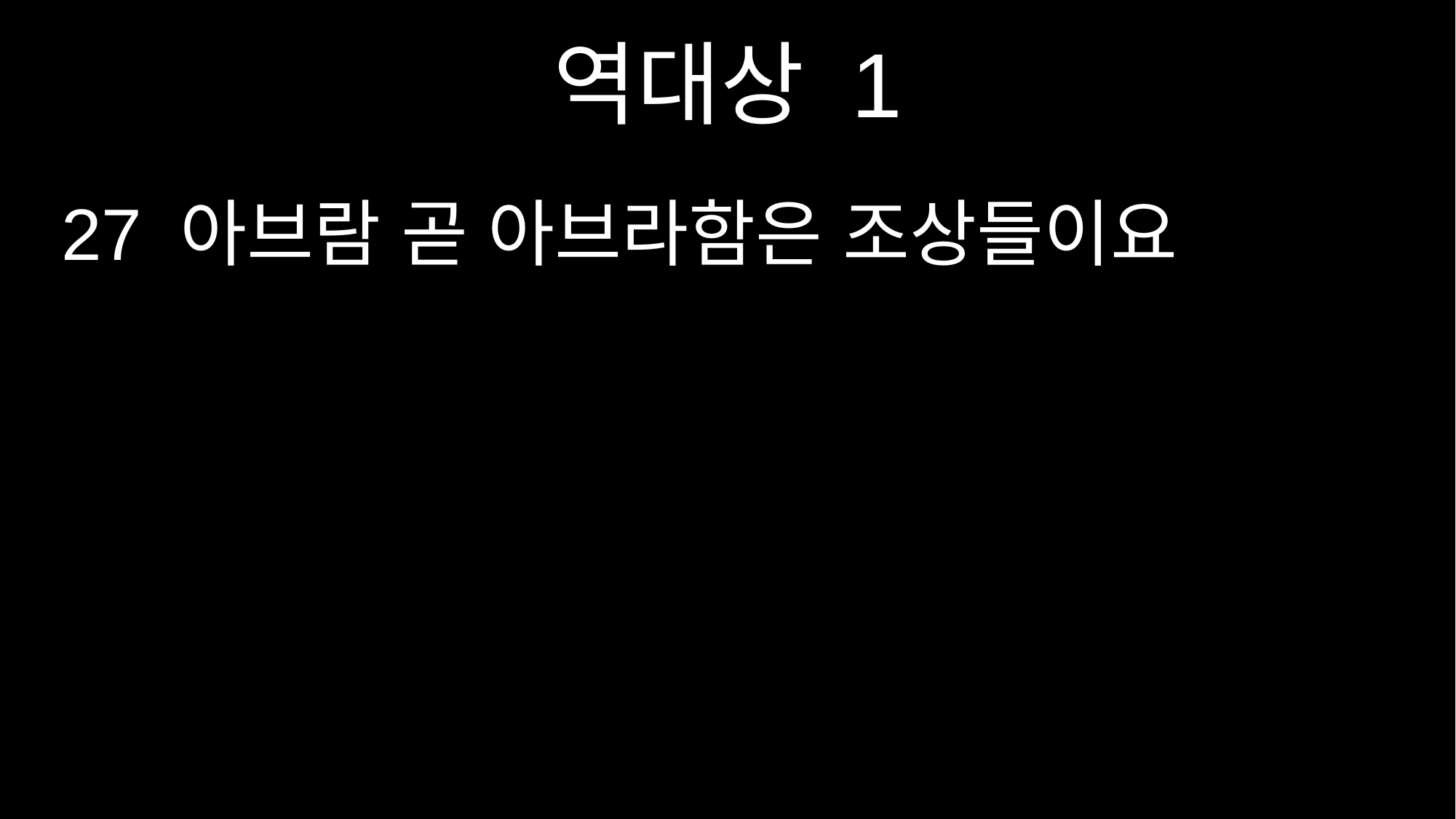

역대상 1
27 아브람 곧 아브라함은 조상들이요